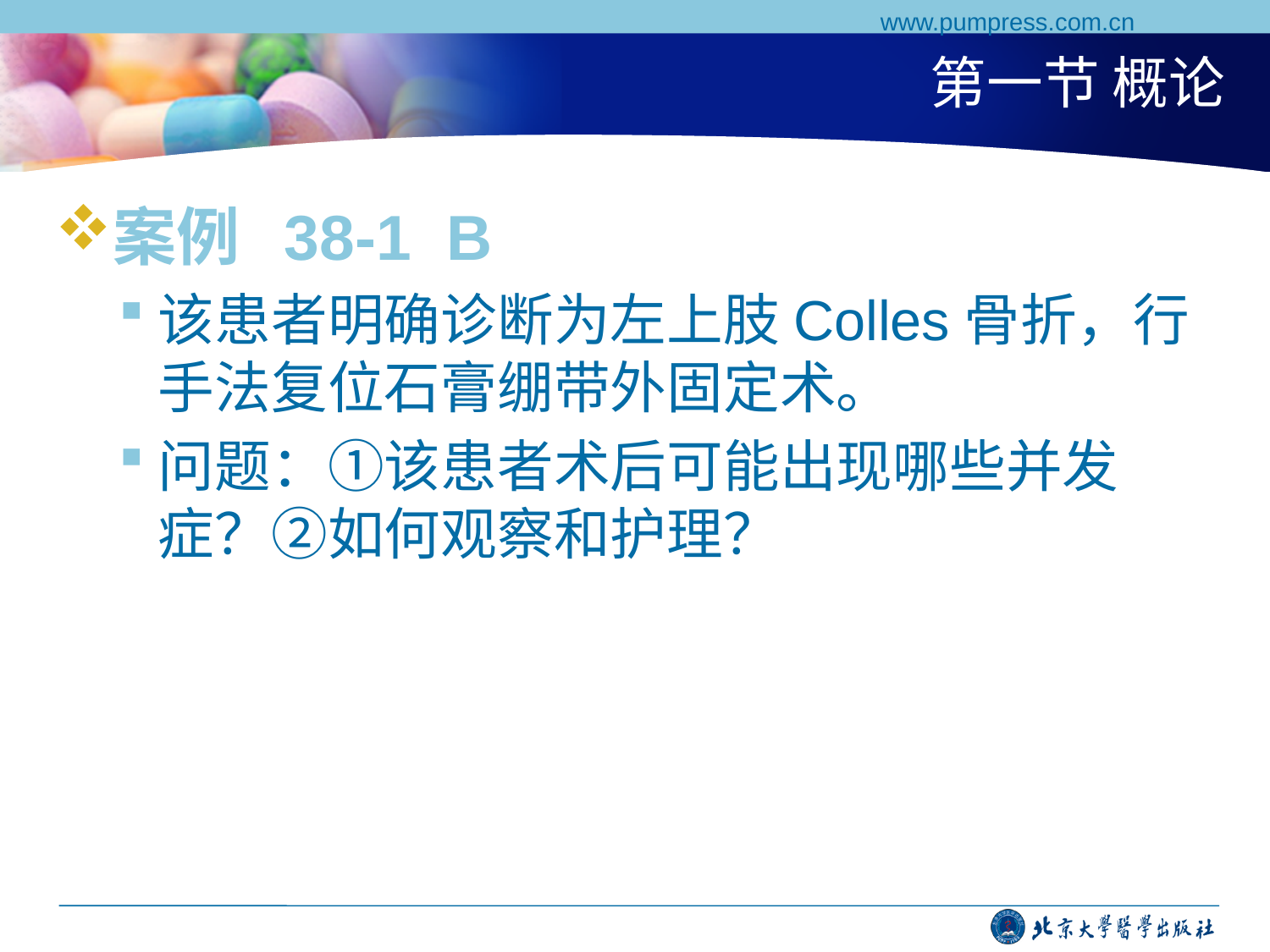

www.pumpress.com.cn
# 第一节 概论
案例  38-1  B
该患者明确诊断为左上肢Colles骨折，行手法复位石膏绷带外固定术。
问题：①该患者术后可能出现哪些并发症？②如何观察和护理？